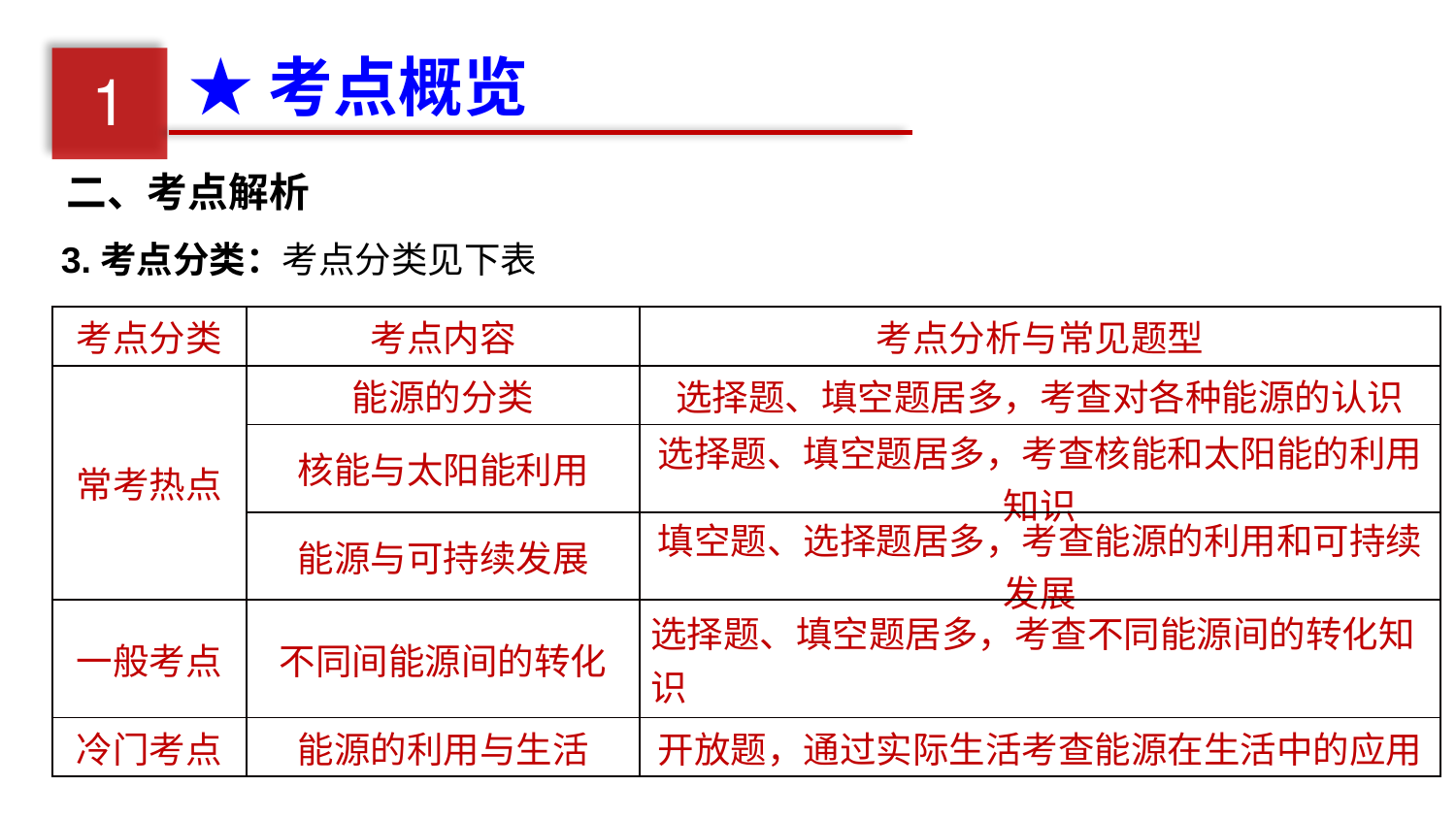

★考点概览

1
二、考点解析
3.考点分类：考点分类见下表
| 考点分类 | 考点内容 | 考点分析与常见题型 |
| --- | --- | --- |
| 常考热点 | 能源的分类 | 选择题、填空题居多，考查对各种能源的认识 |
|  | 核能与太阳能利用 | 选择题、填空题居多，考查核能和太阳能的利用知识 |
|  | 能源与可持续发展 | 填空题、选择题居多，考查能源的利用和可持续发展 |
| 一般考点 | 不同间能源间的转化 | 选择题、填空题居多，考查不同能源间的转化知识 |
| 冷门考点 | 能源的利用与生活 | 开放题，通过实际生活考查能源在生活中的应用 |